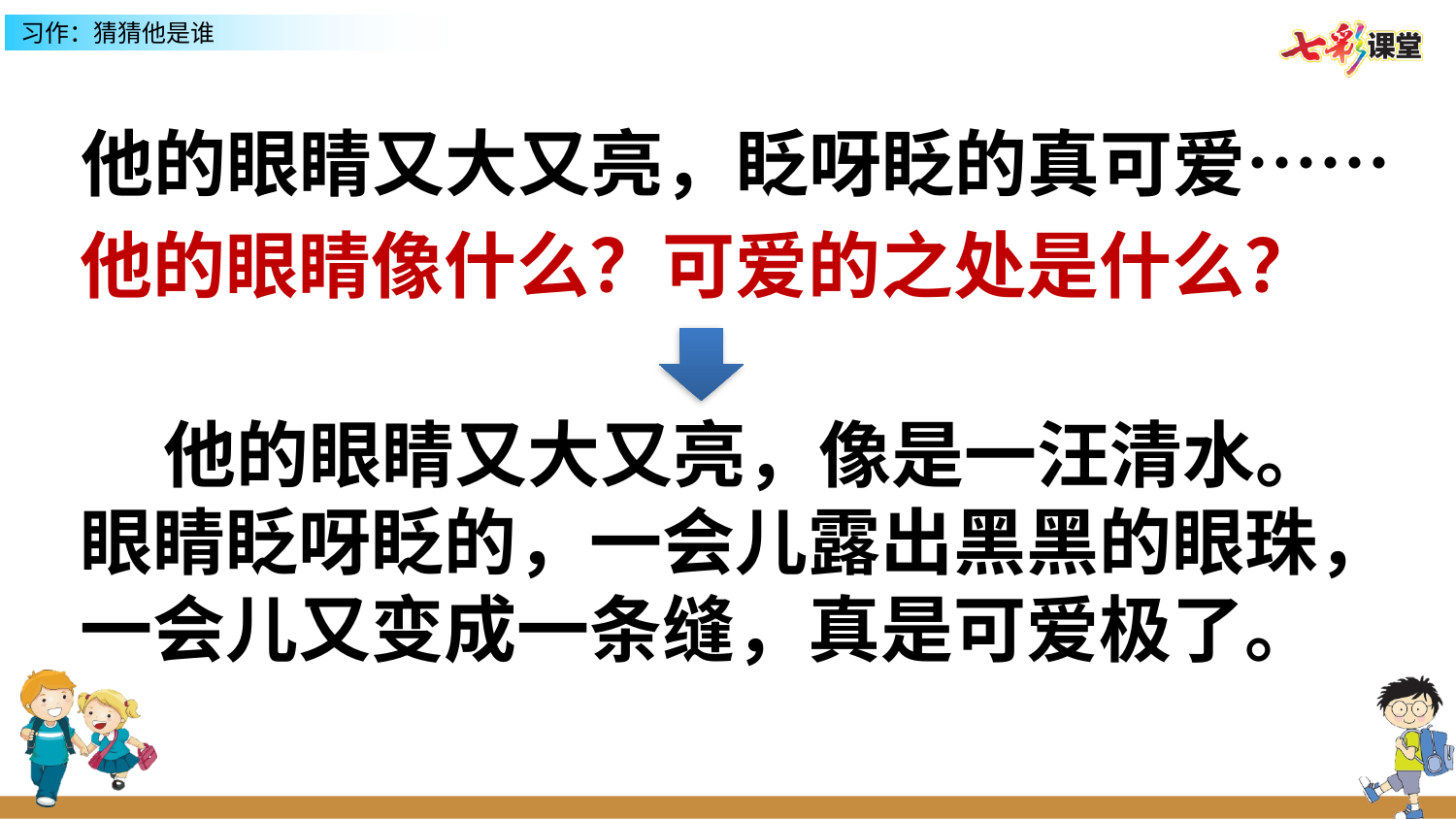

他的眼睛又大又亮，眨呀眨的真可爱……
他的眼睛像什么？可爱的之处是什么？

    他的眼睛又大又亮，像是一汪清水。
眼睛眨呀眨的，一会儿露出黑黑的眼珠，
一会儿又变成一条缝，真是可爱极了。